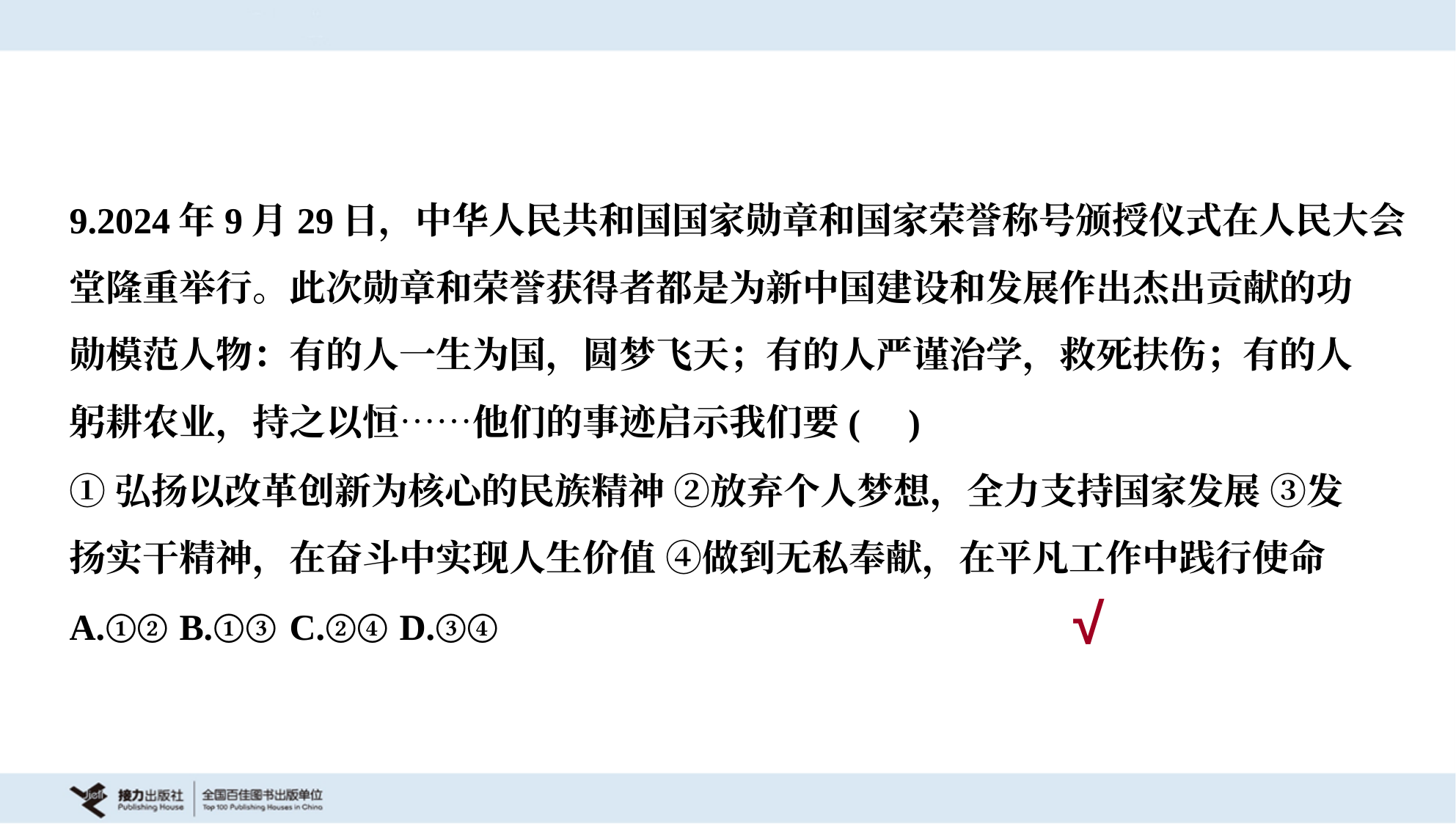

9.2024年9月29日，中华人民共和国国家勋章和国家荣誉称号颁授仪式在人民大会
堂隆重举行。此次勋章和荣誉获得者都是为新中国建设和发展作出杰出贡献的功
勋模范人物：有的人一生为国，圆梦飞天；有的人严谨治学，救死扶伤；有的人
躬耕农业，持之以恒……他们的事迹启示我们要(     )
①弘扬以改革创新为核心的民族精神 ②放弃个人梦想，全力支持国家发展 ③发
扬实干精神，在奋斗中实现人生价值 ④做到无私奉献，在平凡工作中践行使命
A.①②	B.①③	C.②④	D.③④
√